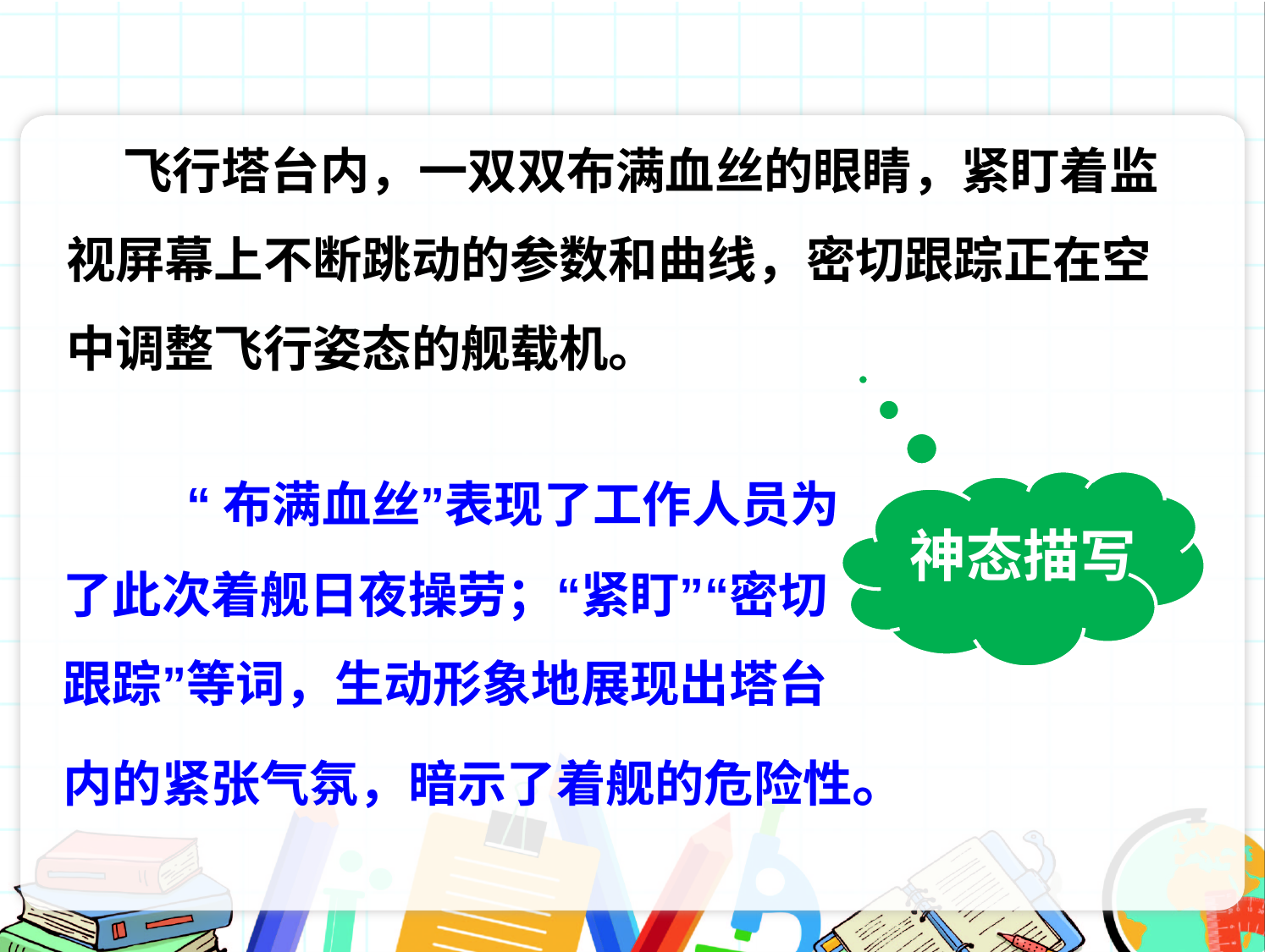

飞行塔台内，一双双布满血丝的眼睛，紧盯着监视屏幕上不断跳动的参数和曲线，密切跟踪正在空中调整飞行姿态的舰载机。
        “布满血丝”表现了工作人员为了此次着舰日夜操劳；“紧盯”“密切跟踪”等词，生动形象地展现出塔台内的紧张气氛，暗示了着舰的危险性。

神态描写